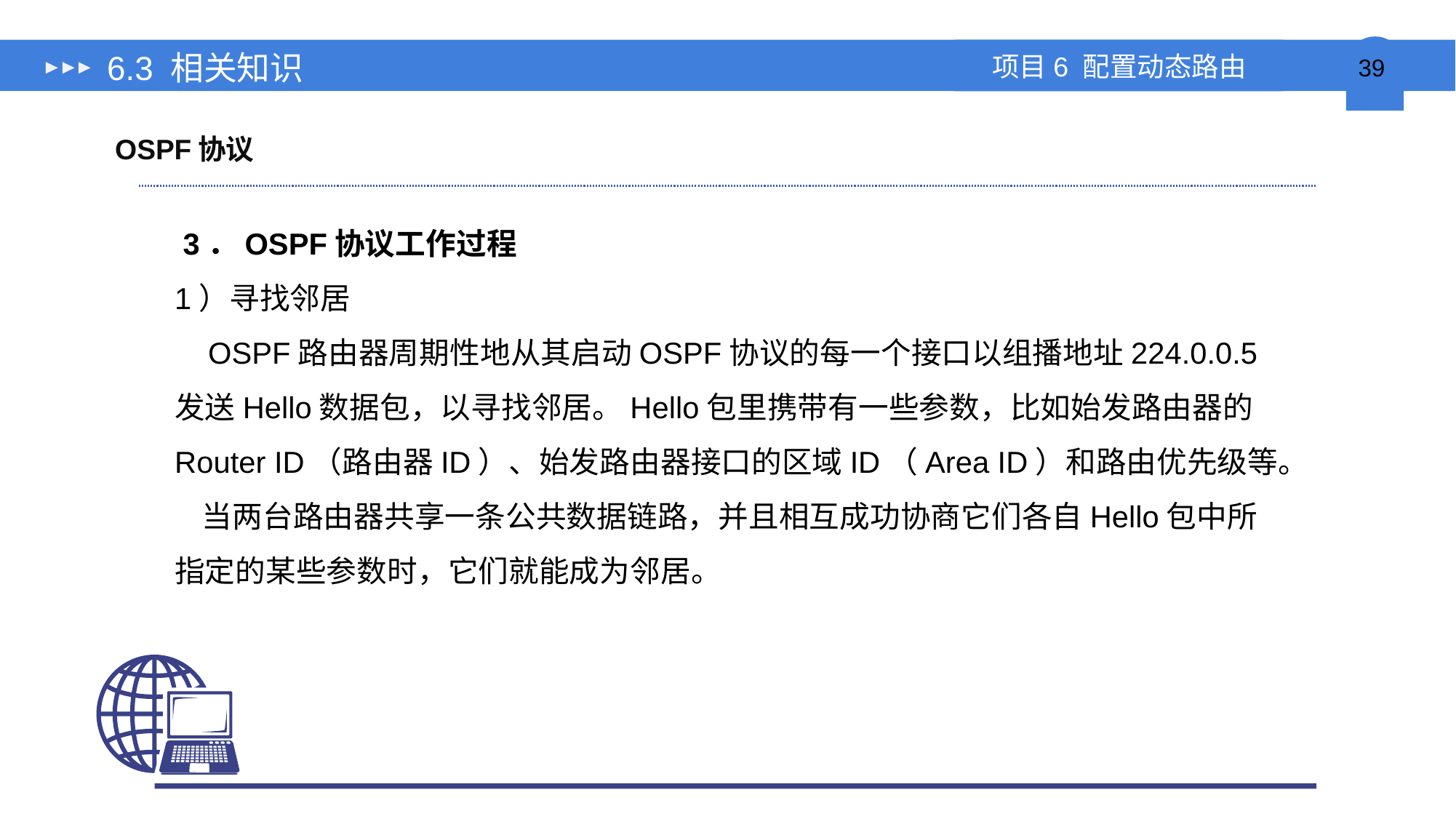

# 6.3 相关知识
OSPF协议

 3．OSPF协议工作过程
1）寻找邻居
    OSPF路由器周期性地从其启动OSPF协议的每一个接口以组播地址224.0.0.5发送Hello数据包，以寻找邻居。Hello包里携带有一些参数，比如始发路由器的Router ID（路由器ID）、始发路由器接口的区域ID（Area ID）和路由优先级等。
   当两台路由器共享一条公共数据链路，并且相互成功协商它们各自Hello包中所指定的某些参数时，它们就能成为邻居。